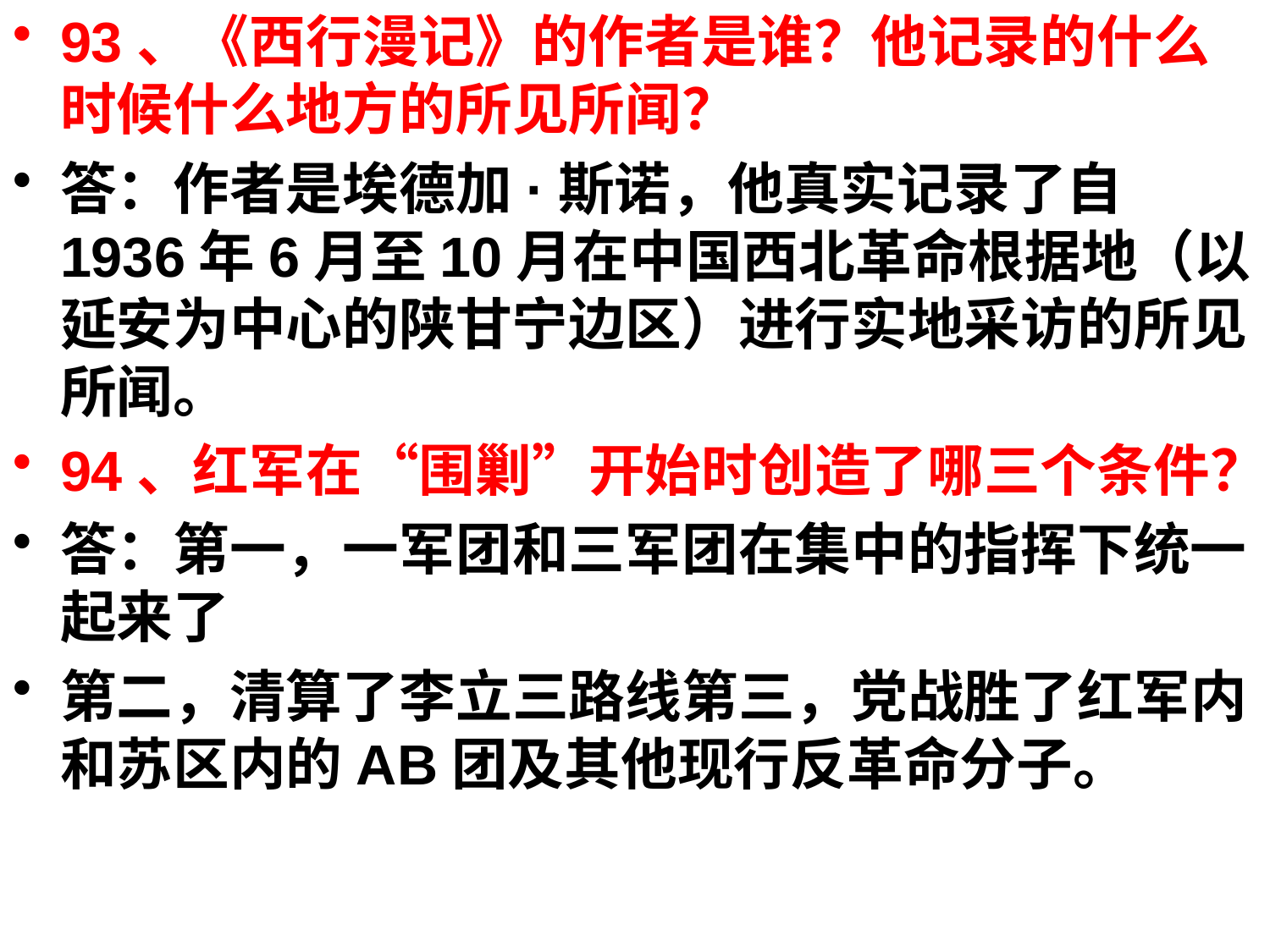

93、《西行漫记》的作者是谁？他记录的什么时候什么地方的所见所闻？
答：作者是埃德加·斯诺，他真实记录了自1936年6月至10月在中国西北革命根据地（以延安为中心的陕甘宁边区）进行实地采访的所见所闻。
94、红军在“围剿”开始时创造了哪三个条件？
答：第一，一军团和三军团在集中的指挥下统一起来了
第二，清算了李立三路线第三，党战胜了红军内和苏区内的AB团及其他现行反革命分子。
#